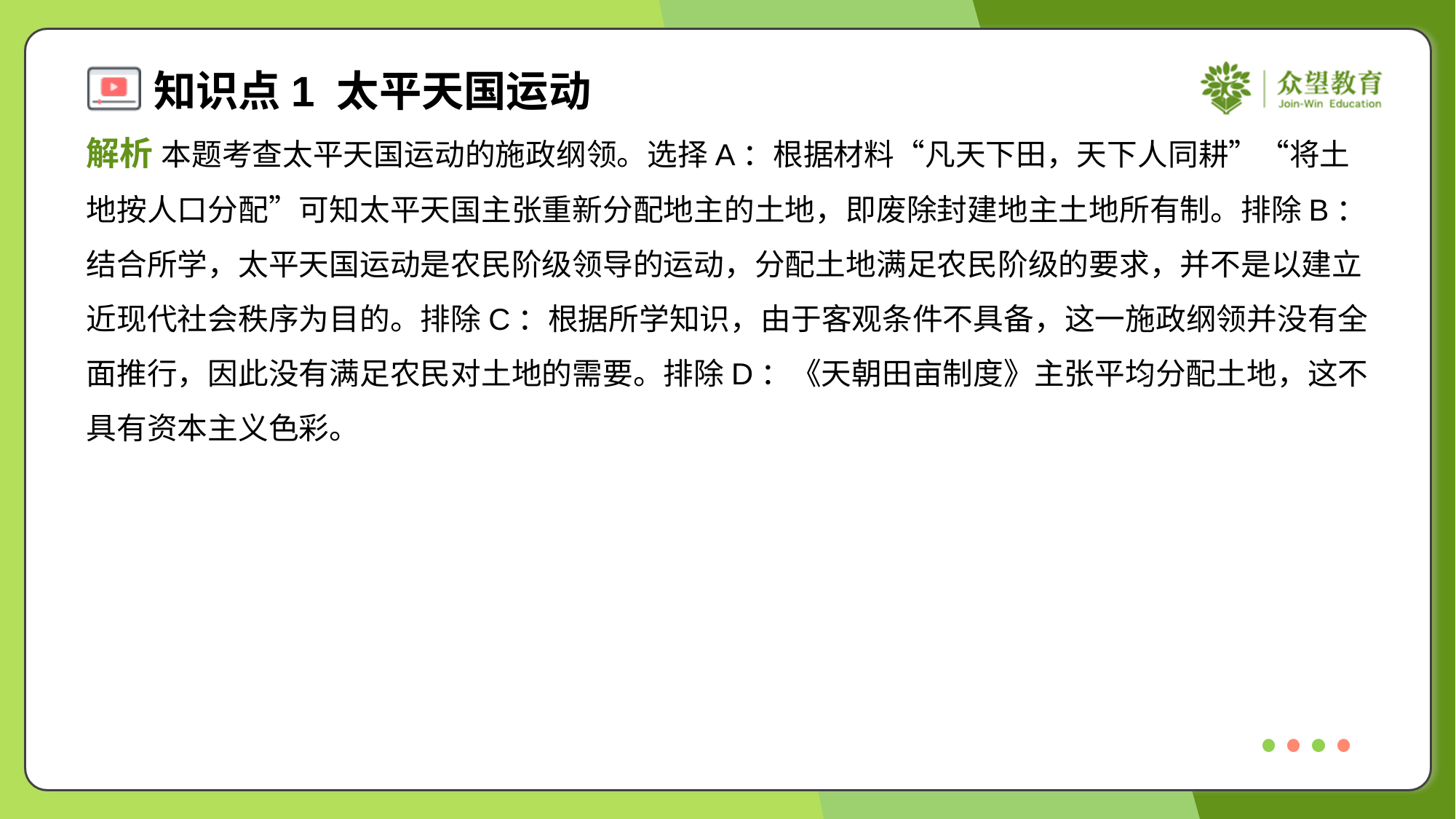

解析 本题考查太平天国运动的施政纲领。选择A：根据材料“凡天下田，天下人同耕”“将土
地按人口分配”可知太平天国主张重新分配地主的土地，即废除封建地主土地所有制。排除B：
结合所学，太平天国运动是农民阶级领导的运动，分配土地满足农民阶级的要求，并不是以建立
近现代社会秩序为目的。排除C：根据所学知识，由于客观条件不具备，这一施政纲领并没有全
面推行，因此没有满足农民对土地的需要。排除D：《天朝田亩制度》主张平均分配土地，这不
具有资本主义色彩。